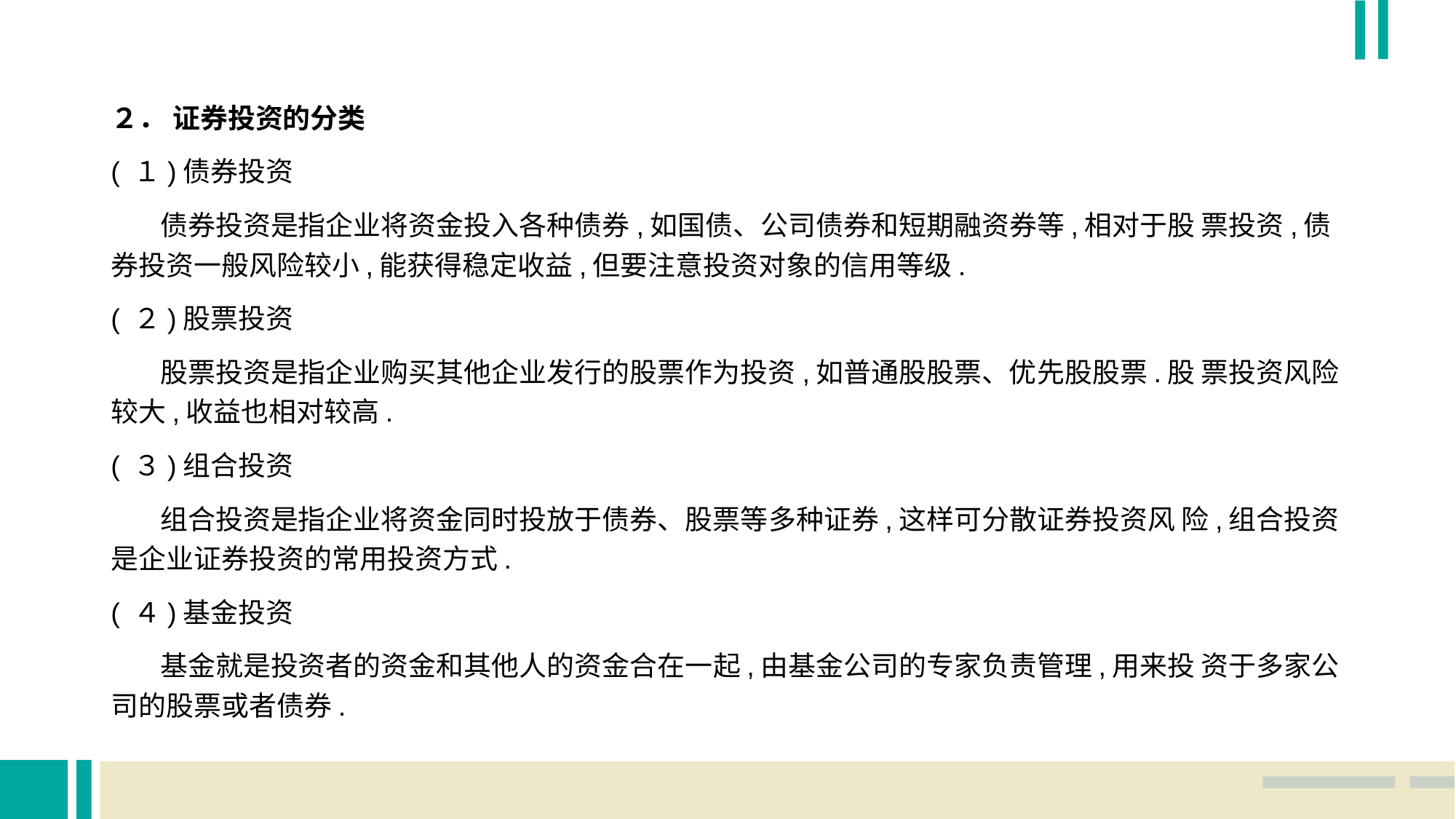

２． 证券投资的分类
( １)债券投资
       债券投资是指企业将资金投入各种债券,如国债、公司债券和短期融资券等,相对于股 票投资,债券投资一般风险较小,能获得稳定收益,但要注意投资对象的信用等级.
( ２)股票投资
       股票投资是指企业购买其他企业发行的股票作为投资,如普通股股票、优先股股票.股 票投资风险较大,收益也相对较高.
( ３)组合投资
       组合投资是指企业将资金同时投放于债券、股票等多种证券,这样可分散证券投资风 险,组合投资是企业证券投资的常用投资方式.
( ４)基金投资
       基金就是投资者的资金和其他人的资金合在一起,由基金公司的专家负责管理,用来投 资于多家公司的股票或者债券.